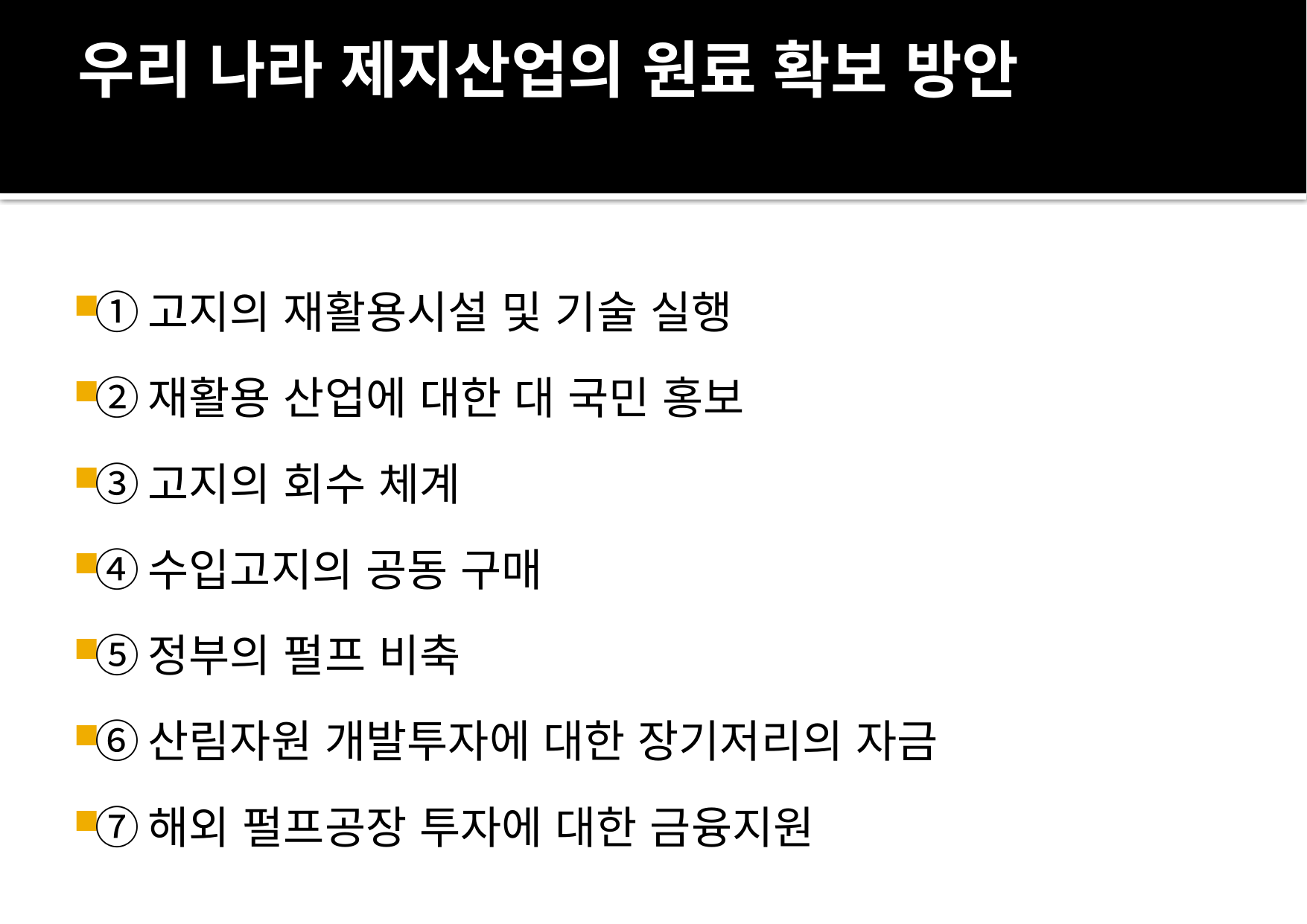

# 우리 나라 제지산업의 원료 확보 방안
①고지의 재활용시설 및 기술 실행
②재활용 산업에 대한 대 국민 홍보
③고지의 회수 체계
④수입고지의 공동 구매
⑤정부의 펄프 비축
⑥산림자원 개발투자에 대한 장기저리의 자금
⑦해외 펄프공장 투자에 대한 금융지원